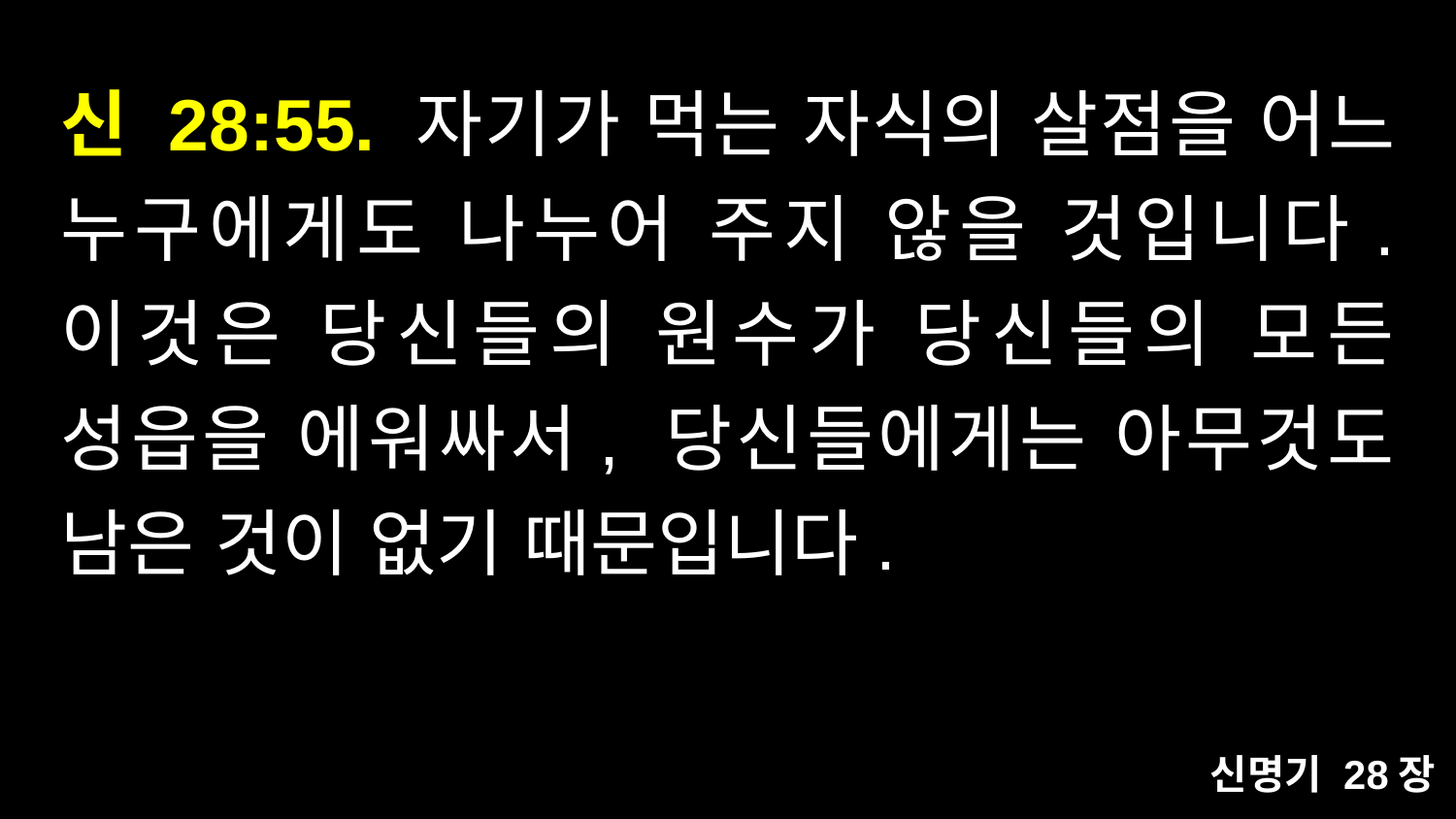

# 신 28:55. 자기가 먹는 자식의 살점을 어느 누구에게도 나누어 주지 않을 것입니다. 이것은 당신들의 원수가 당신들의 모든 성읍을 에워싸서, 당신들에게는 아무것도 남은 것이 없기 때문입니다.
신명기 28장